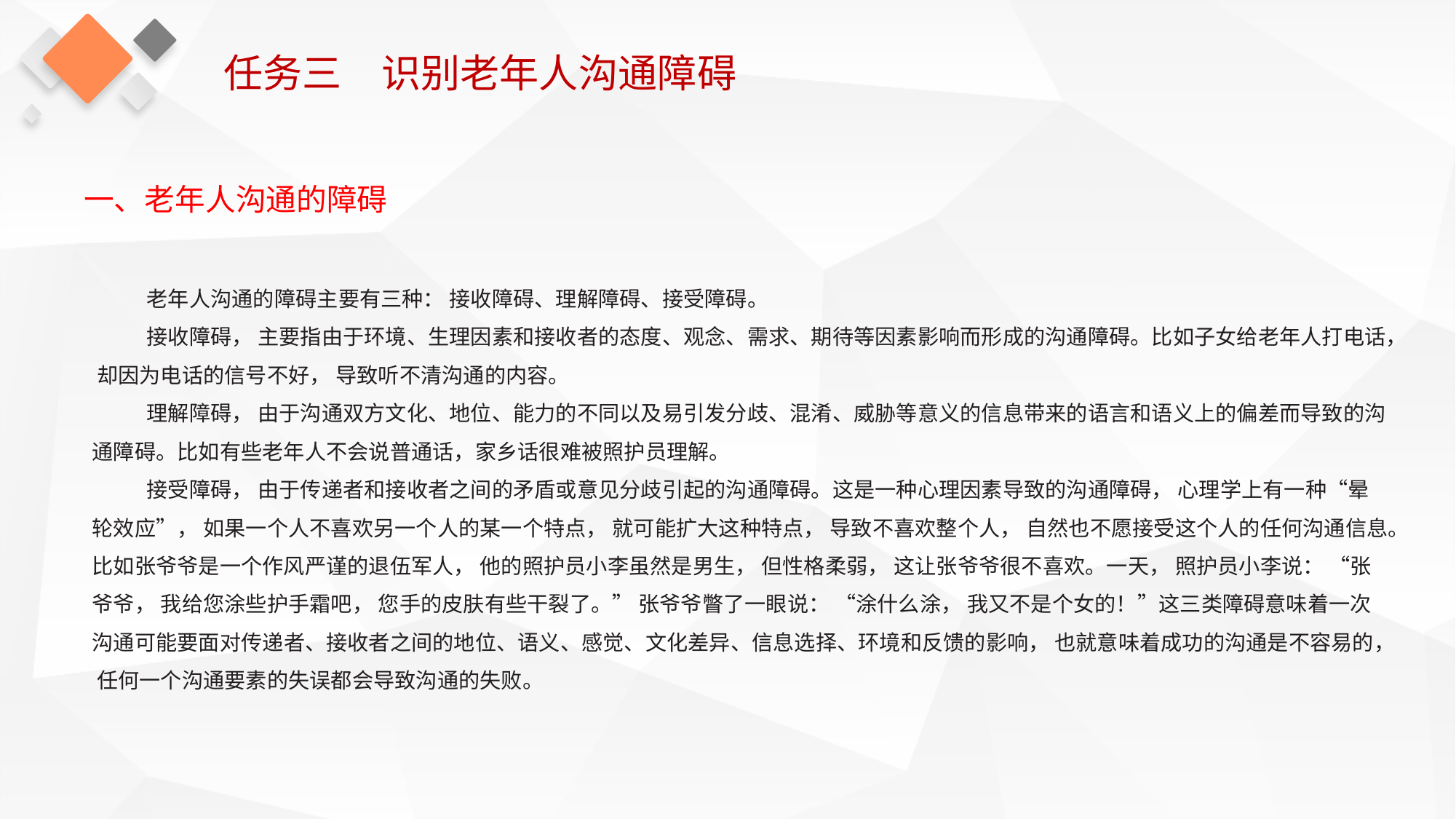

任务三　识别老年人沟通障碍
一、老年人沟通的障碍
老年人沟通的障碍主要有三种： 接收障碍、理解障碍、接受障碍。
接收障碍， 主要指由于环境、生理因素和接收者的态度、观念、需求、期待等因素影响而形成的沟通障碍。比如子女给老年人打电话， 却因为电话的信号不好， 导致听不清沟通的内容。
理解障碍， 由于沟通双方文化、地位、能力的不同以及易引发分歧、混淆、威胁等意义的信息带来的语言和语义上的偏差而导致的沟通障碍。比如有些老年人不会说普通话，家乡话很难被照护员理解。
接受障碍， 由于传递者和接收者之间的矛盾或意见分歧引起的沟通障碍。这是一种心理因素导致的沟通障碍， 心理学上有一种“晕轮效应”， 如果一个人不喜欢另一个人的某一个特点， 就可能扩大这种特点， 导致不喜欢整个人， 自然也不愿接受这个人的任何沟通信息。比如张爷爷是一个作风严谨的退伍军人， 他的照护员小李虽然是男生， 但性格柔弱， 这让张爷爷很不喜欢。一天， 照护员小李说： “张爷爷， 我给您涂些护手霜吧， 您手的皮肤有些干裂了。” 张爷爷瞥了一眼说： “涂什么涂， 我又不是个女的！”这三类障碍意味着一次沟通可能要面对传递者、接收者之间的地位、语义、感觉、文化差异、信息选择、环境和反馈的影响， 也就意味着成功的沟通是不容易的， 任何一个沟通要素的失误都会导致沟通的失败。